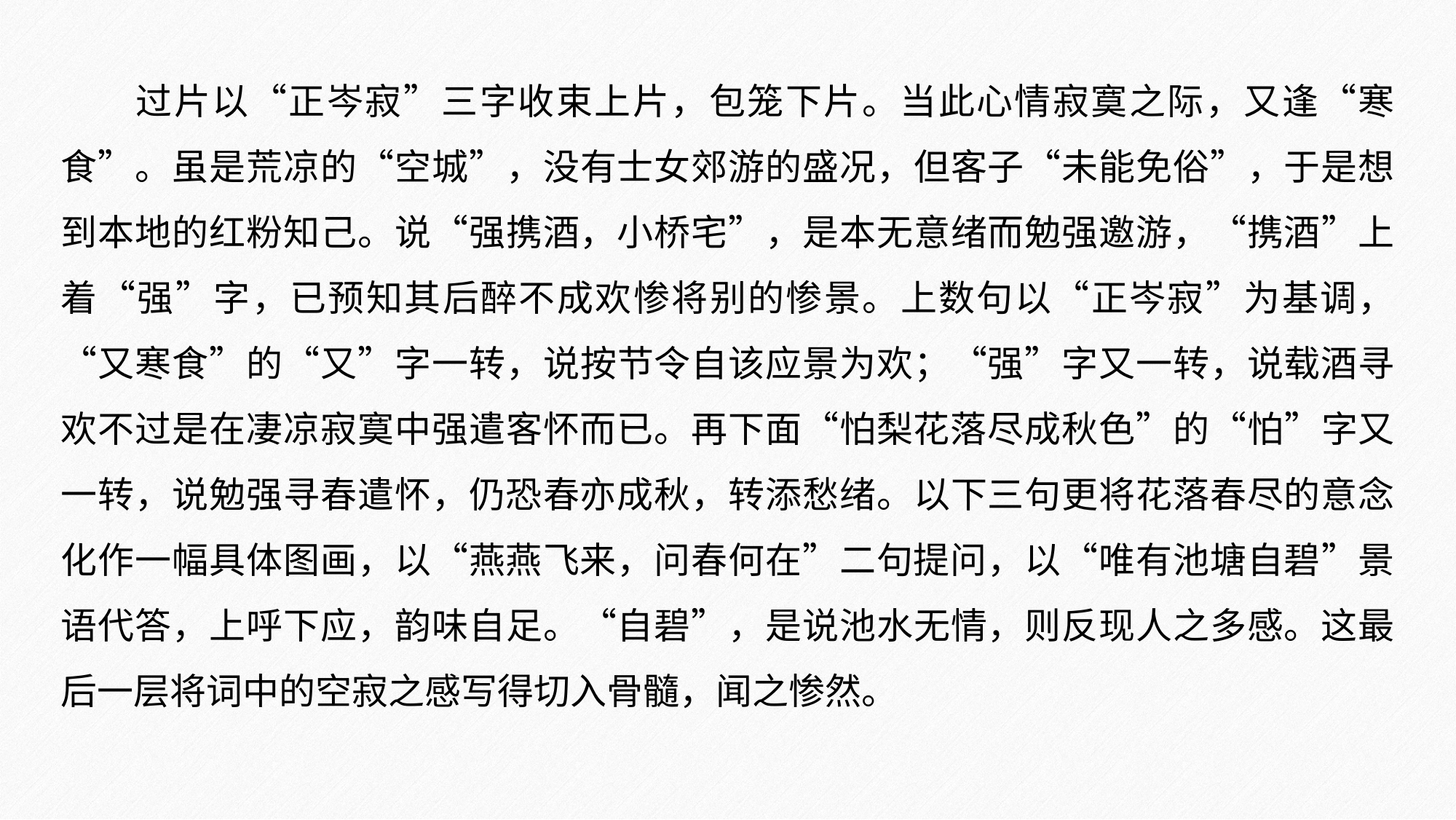

过片以“正岑寂”三字收束上片，包笼下片。当此心情寂寞之际，又逢“寒食”。虽是荒凉的“空城”，没有士女郊游的盛况，但客子“未能免俗”，于是想到本地的红粉知己。说“强携酒，小桥宅”，是本无意绪而勉强邀游，“携酒”上着“强”字，已预知其后醉不成欢惨将别的惨景。上数句以“正岑寂”为基调，“又寒食”的“又”字一转，说按节令自该应景为欢；“强”字又一转，说载酒寻欢不过是在凄凉寂寞中强遣客怀而已。再下面“怕梨花落尽成秋色”的“怕”字又一转，说勉强寻春遣怀，仍恐春亦成秋，转添愁绪。以下三句更将花落春尽的意念化作一幅具体图画，以“燕燕飞来，问春何在”二句提问，以“唯有池塘自碧”景语代答，上呼下应，韵味自足。“自碧”，是说池水无情，则反现人之多感。这最后一层将词中的空寂之感写得切入骨髓，闻之惨然。